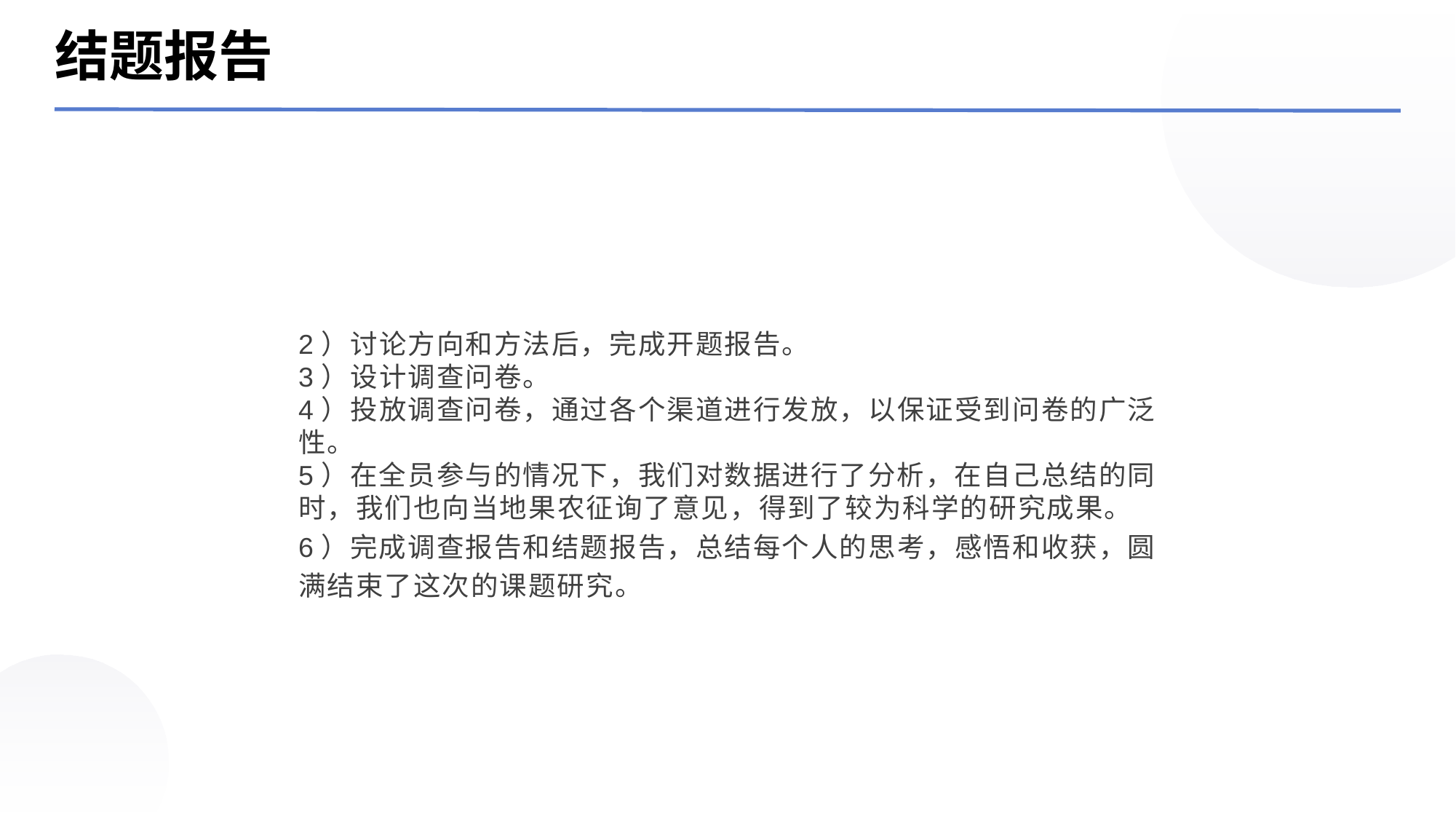

结题报告
2）讨论方向和方法后，完成开题报告。
3）设计调查问卷。
4）投放调查问卷，通过各个渠道进行发放，以保证受到问卷的广泛性。
5）在全员参与的情况下，我们对数据进行了分析，在自己总结的同时，我们也向当地果农征询了意见，得到了较为科学的研究成果。
6）完成调查报告和结题报告，总结每个人的思考，感悟和收获，圆满结束了这次的课题研究。